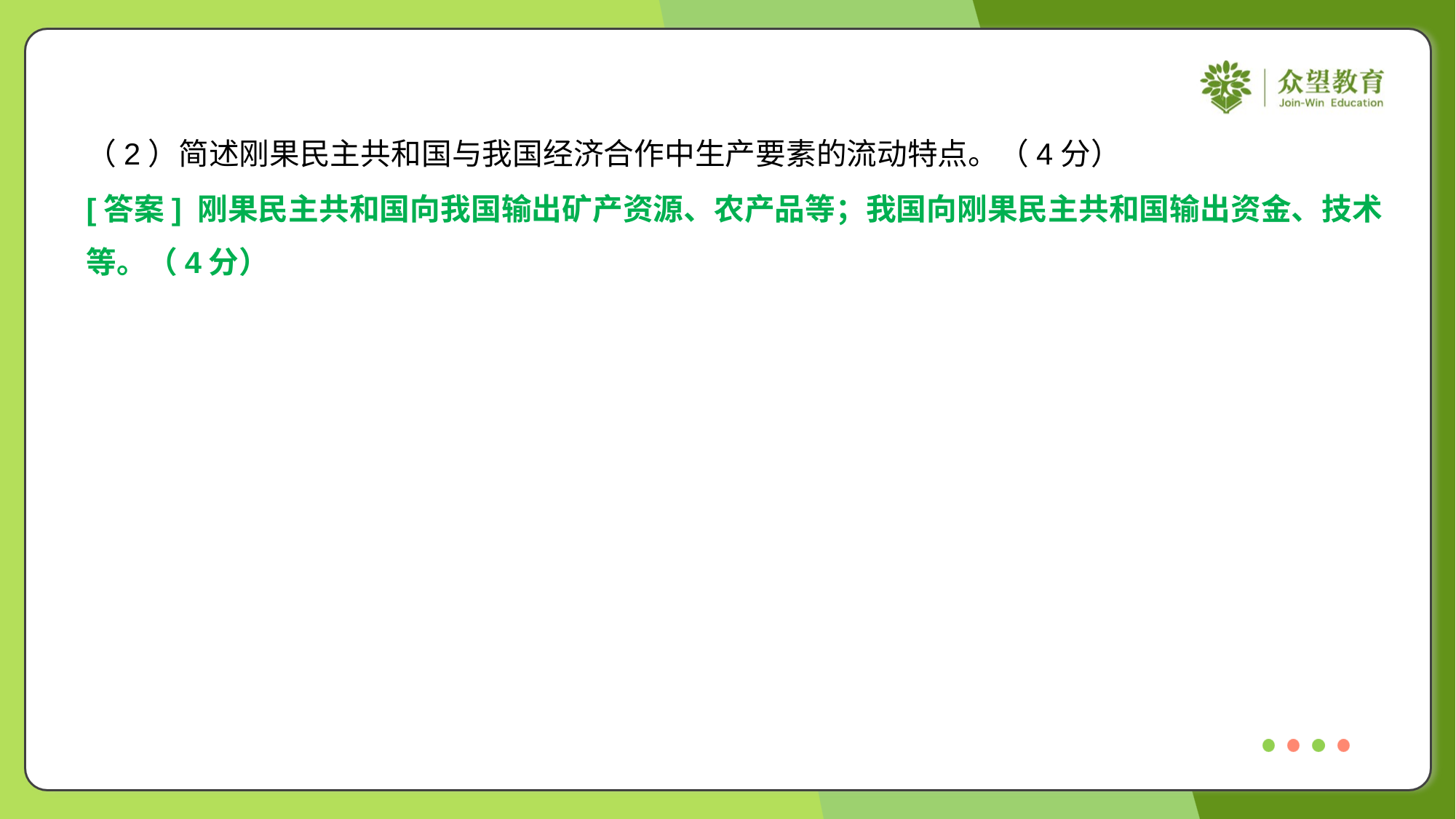

（2）简述刚果民主共和国与我国经济合作中生产要素的流动特点。（4分）
[答案] 刚果民主共和国向我国输出矿产资源、农产品等；我国向刚果民主共和国输出资金、技术
等。（4分）